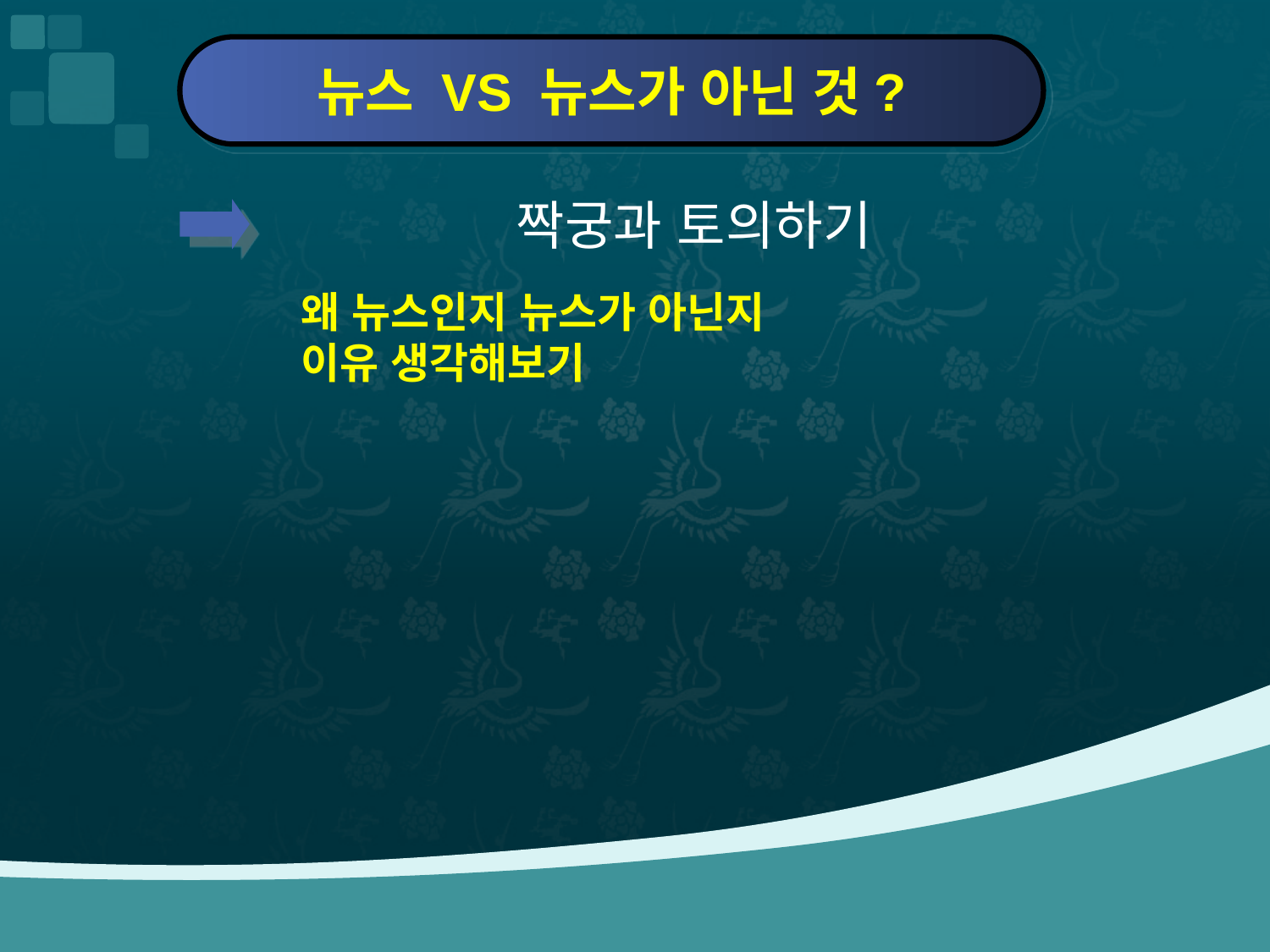

뉴스 VS 뉴스가 아닌 것?
 짝궁과 토의하기

왜 뉴스인지 뉴스가 아닌지
이유 생각해보기